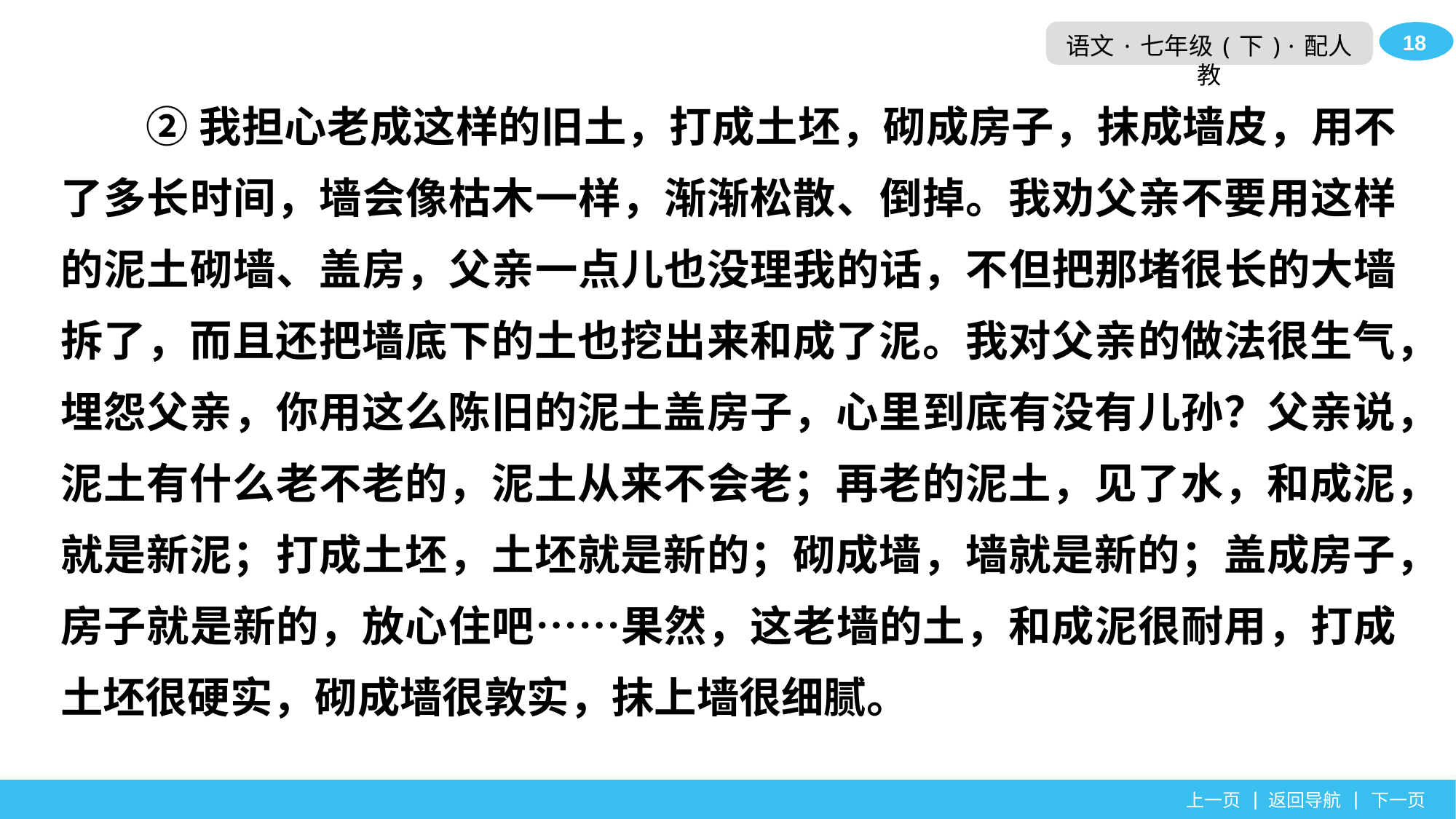

②我担心老成这样的旧土，打成土坯，砌成房子，抹成墙皮，用不了多长时间，墙会像枯木一样，渐渐松散、倒掉。我劝父亲不要用这样的泥土砌墙、盖房，父亲一点儿也没理我的话，不但把那堵很长的大墙拆了，而且还把墙底下的土也挖出来和成了泥。我对父亲的做法很生气，埋怨父亲，你用这么陈旧的泥土盖房子，心里到底有没有儿孙？父亲说，泥土有什么老不老的，泥土从来不会老；再老的泥土，见了水，和成泥，就是新泥；打成土坯，土坯就是新的；砌成墙，墙就是新的；盖成房子，房子就是新的，放心住吧……果然，这老墙的土，和成泥很耐用，打成土坯很硬实，砌成墙很敦实，抹上墙很细腻。